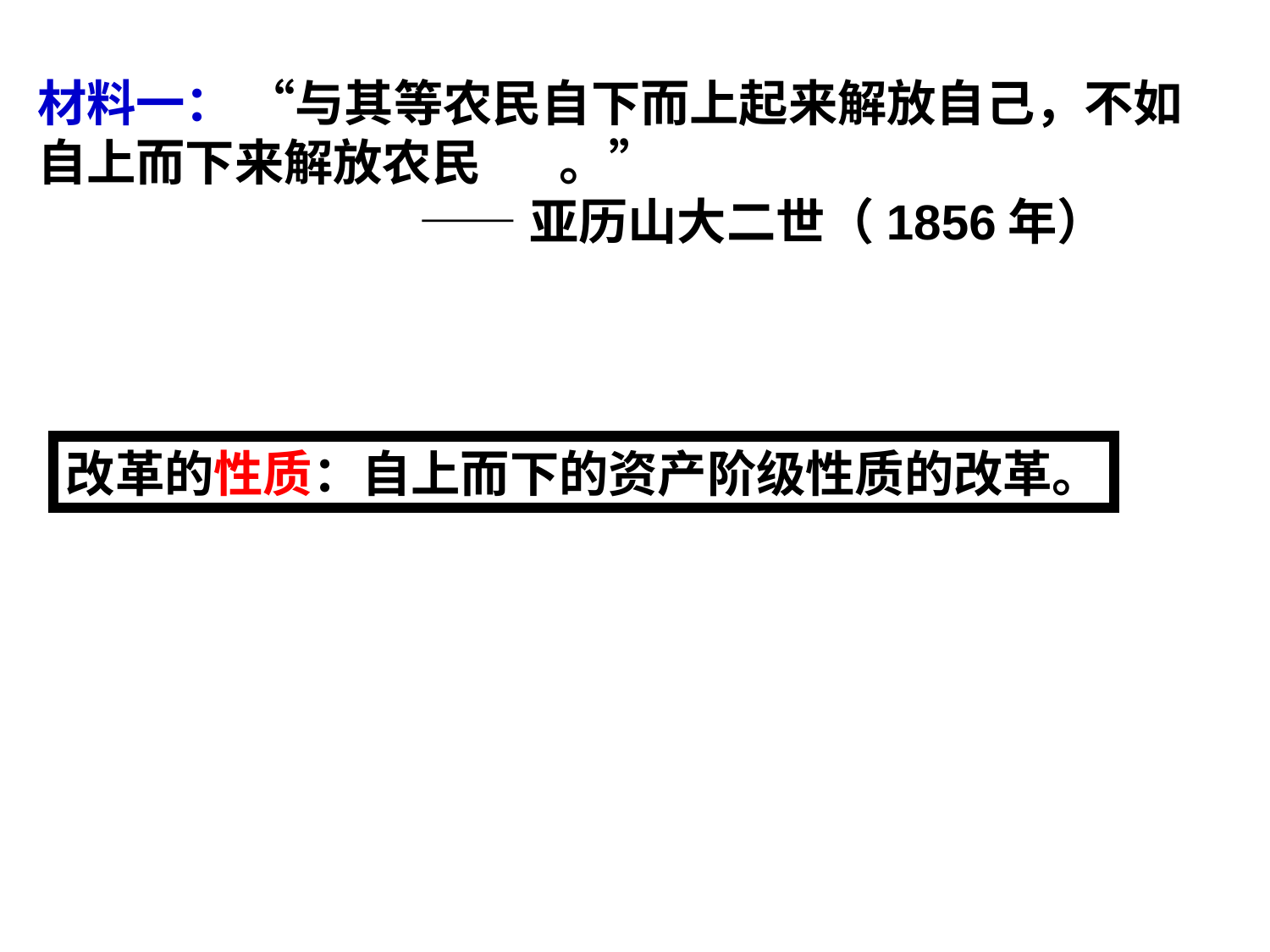

材料一： “与其等农民自下而上起来解放自己，不如自上而下来解放农民       。”
                                  ——亚历山大二世（1856年）
改革的性质：自上而下的资产阶级性质的改革。